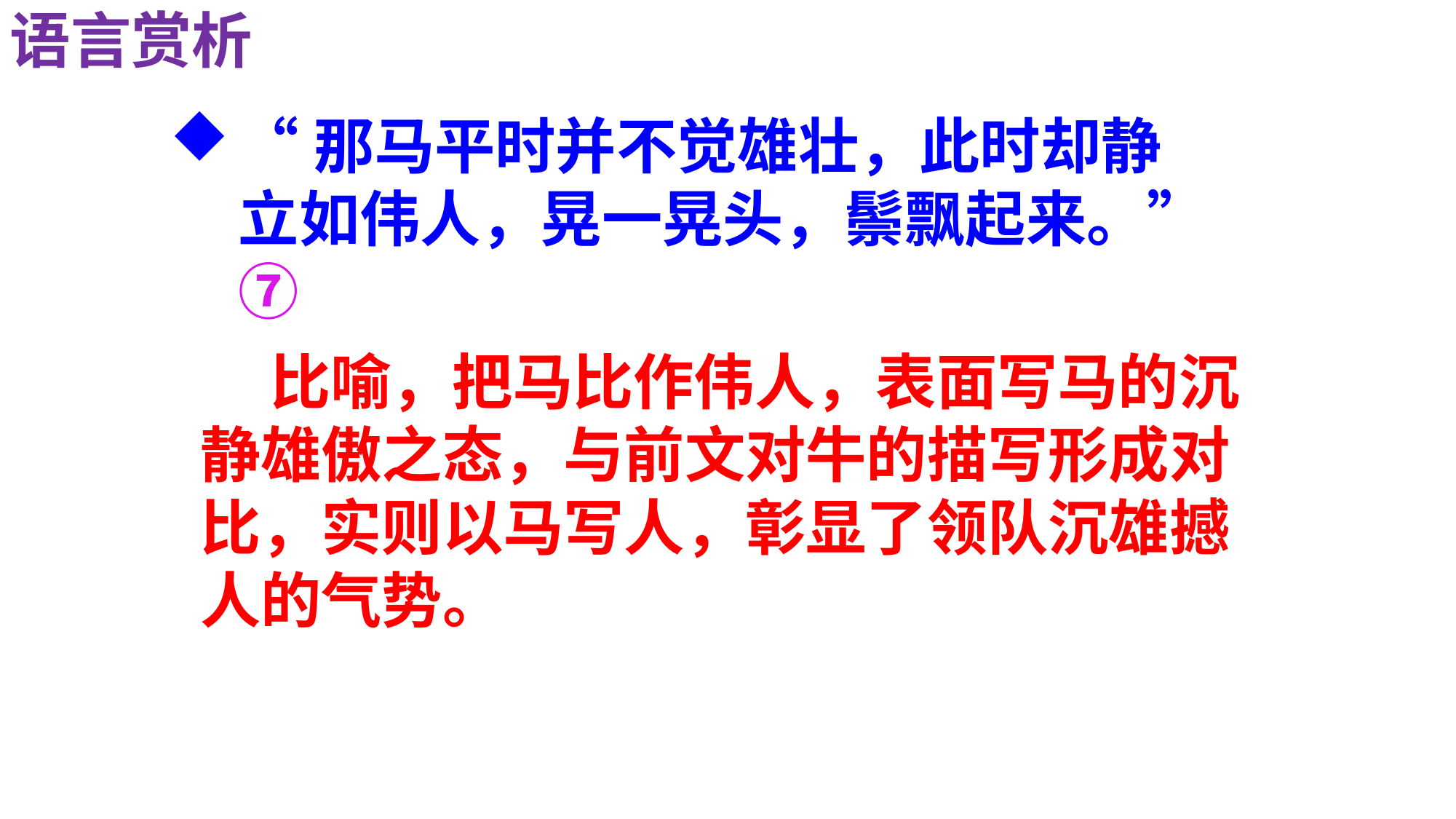

语言赏析
“那马平时并不觉雄壮，此时却静立如伟人，晃一晃头，鬃飘起来。”⑦
    比喻，把马比作伟人，表面写马的沉静雄傲之态，与前文对牛的描写形成对比，实则以马写人，彰显了领队沉雄撼人的气势。